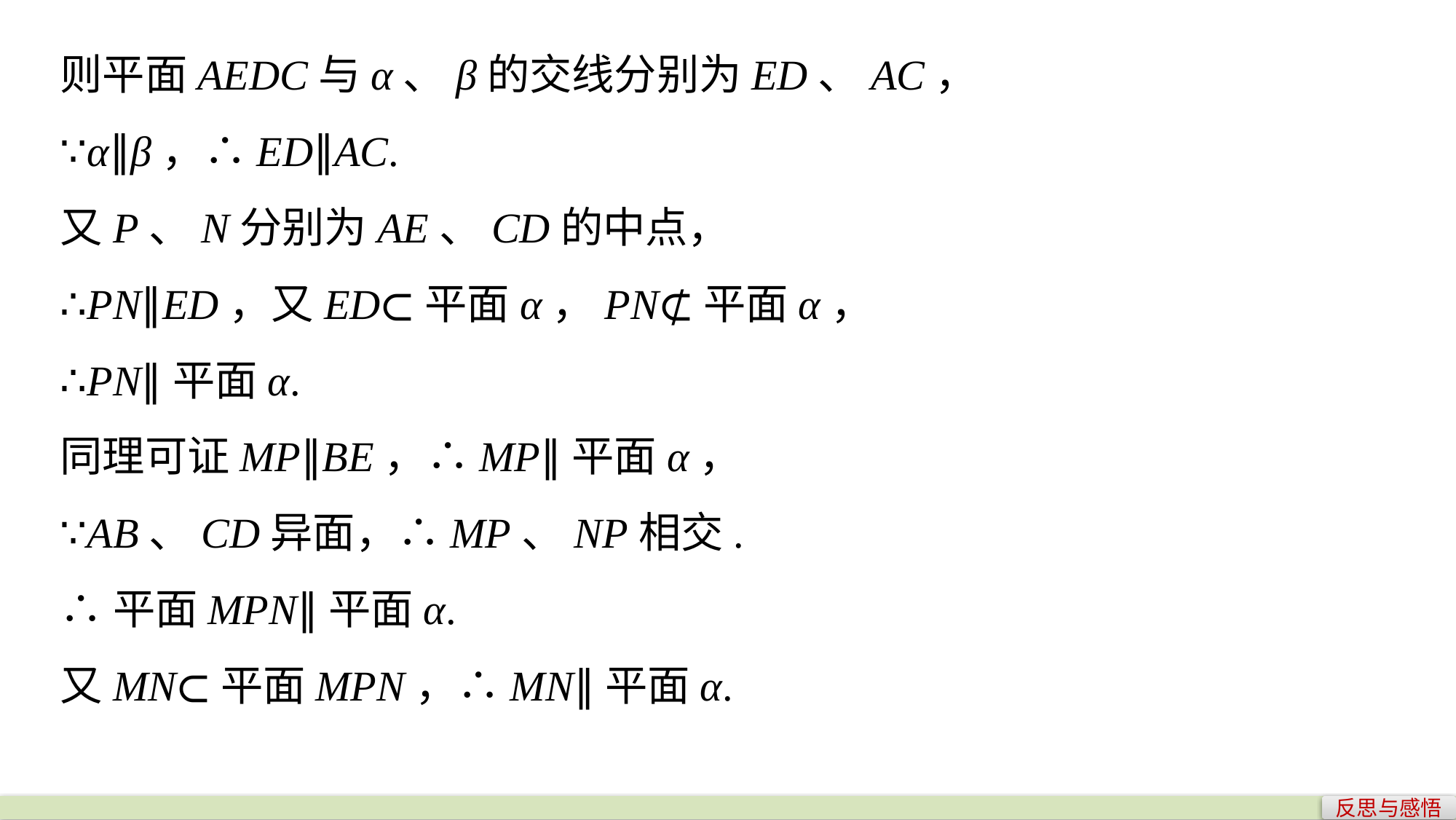

则平面AEDC与α、β的交线分别为ED、AC，
∵α∥β，∴ED∥AC.
又P、N分别为AE、CD的中点，
∴PN∥ED，又ED⊂平面α，PN⊄平面α，
∴PN∥平面α.
同理可证MP∥BE，∴MP∥平面α，
∵AB、CD异面，∴MP、NP相交.
∴平面MPN∥平面α.
又MN⊂平面MPN，∴MN∥平面α.
反思与感悟